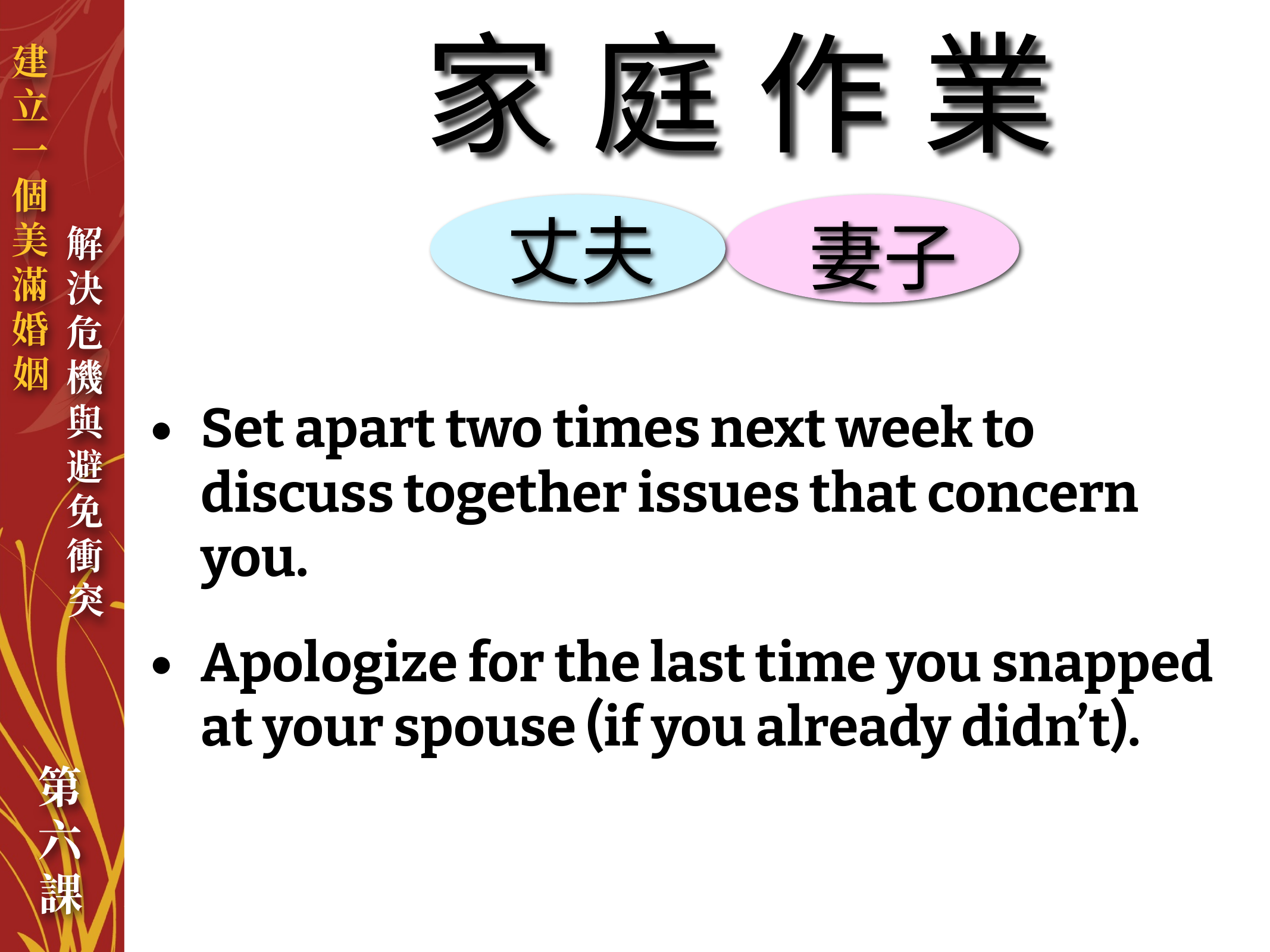

家庭作業

丈夫

妻子
Set apart two times next week to discuss together issues that concern you.
Apologize for the last time you snapped at your spouse (if you already didn’t).